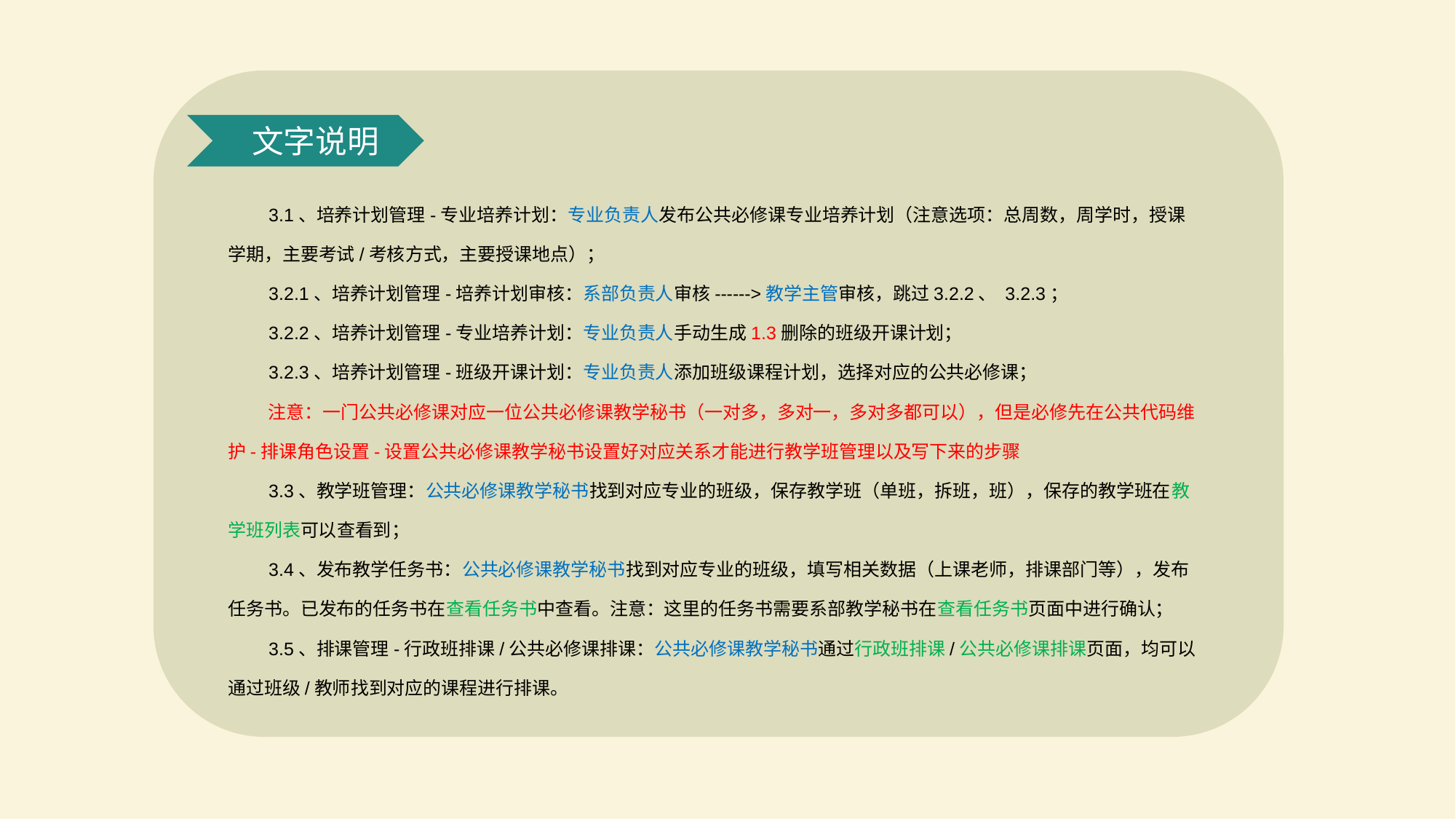

文字说明

        3.1、培养计划管理-专业培养计划：专业负责人发布公共必修课专业培养计划（注意选项：总周数，周学时，授课学期，主要考试/考核方式，主要授课地点）；
        3.2.1、培养计划管理-培养计划审核：系部负责人审核------>教学主管审核，跳过3.2.2、 3.2.3；
        3.2.2、培养计划管理-专业培养计划：专业负责人手动生成1.3删除的班级开课计划；
        3.2.3、培养计划管理-班级开课计划：专业负责人添加班级课程计划，选择对应的公共必修课；
         注意：一门公共必修课对应一位公共必修课教学秘书（一对多，多对一，多对多都可以），但是必修先在公共代码维护-排课角色设置-设置公共必修课教学秘书设置好对应关系才能进行教学班管理以及写下来的步骤
        3.3、教学班管理：公共必修课教学秘书找到对应专业的班级，保存教学班（单班，拆班，班），保存的教学班在教学班列表可以查看到；
        3.4、发布教学任务书：公共必修课教学秘书找到对应专业的班级，填写相关数据（上课老师，排课部门等），发布任务书。已发布的任务书在查看任务书中查看。注意：这里的任务书需要系部教学秘书在查看任务书页面中进行确认；
        3.5、排课管理-行政班排课/公共必修课排课：公共必修课教学秘书通过行政班排课/公共必修课排课页面，均可以通过班级/教师找到对应的课程进行排课。